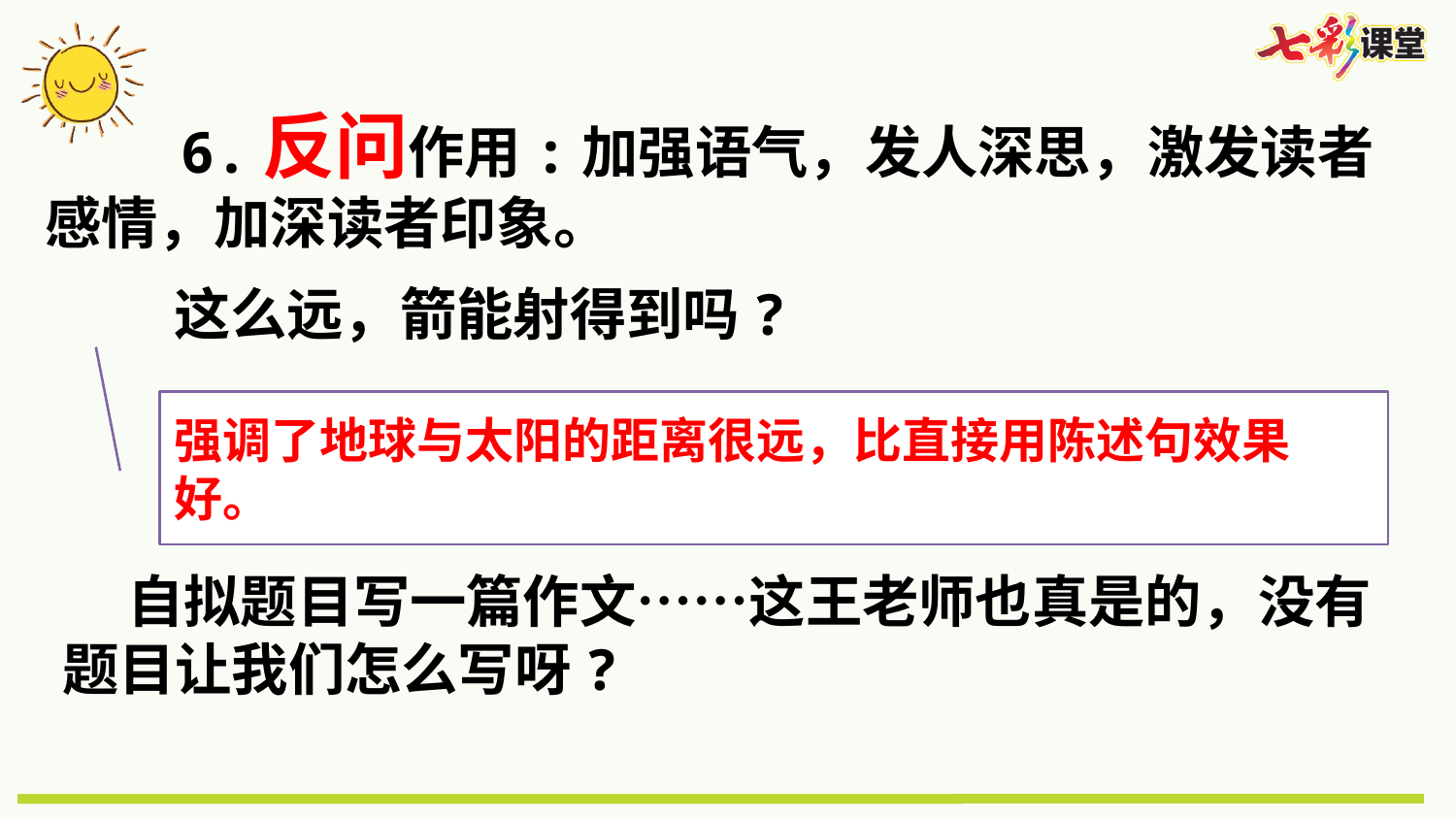

6.反问作用:加强语气，发人深思，激发读者感情，加深读者印象。
这么远，箭能射得到吗?
强调了地球与太阳的距离很远，比直接用陈述句效果好。
    自拟题目写一篇作文……这王老师也真是的，没有题目让我们怎么写呀?